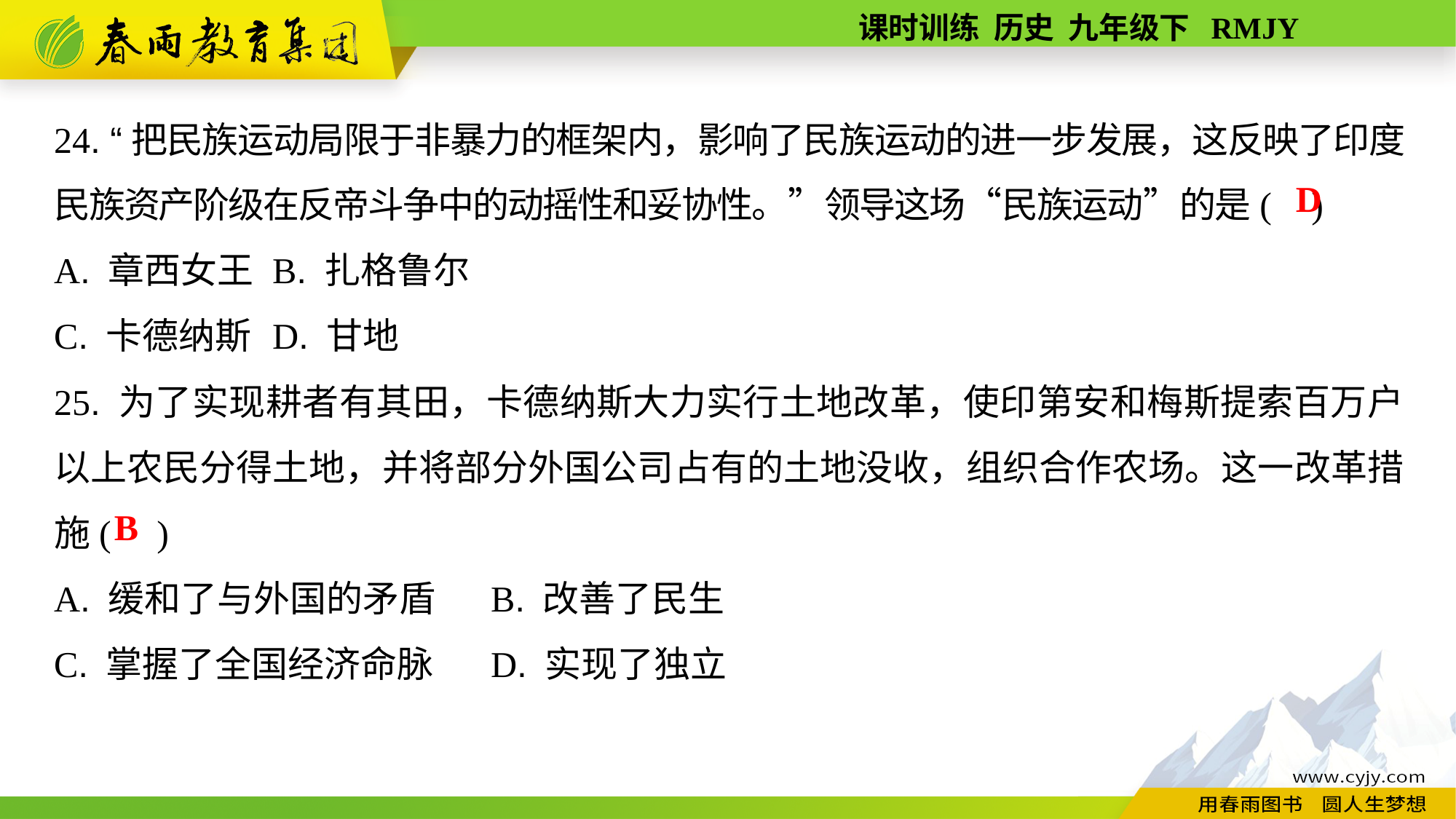

24. “把民族运动局限于非暴力的框架内，影响了民族运动的进一步发展，这反映了印度民族资产阶级在反帝斗争中的动摇性和妥协性。”领导这场“民族运动”的是(     )
A. 章西女王	B. 扎格鲁尔
C. 卡德纳斯	D. 甘地
25. 为了实现耕者有其田，卡德纳斯大力实行土地改革，使印第安和梅斯提索百万户以上农民分得土地，并将部分外国公司占有的土地没收，组织合作农场。这一改革措施(     )
A. 缓和了与外国的矛盾	B. 改善了民生
C. 掌握了全国经济命脉	D. 实现了独立
D
B